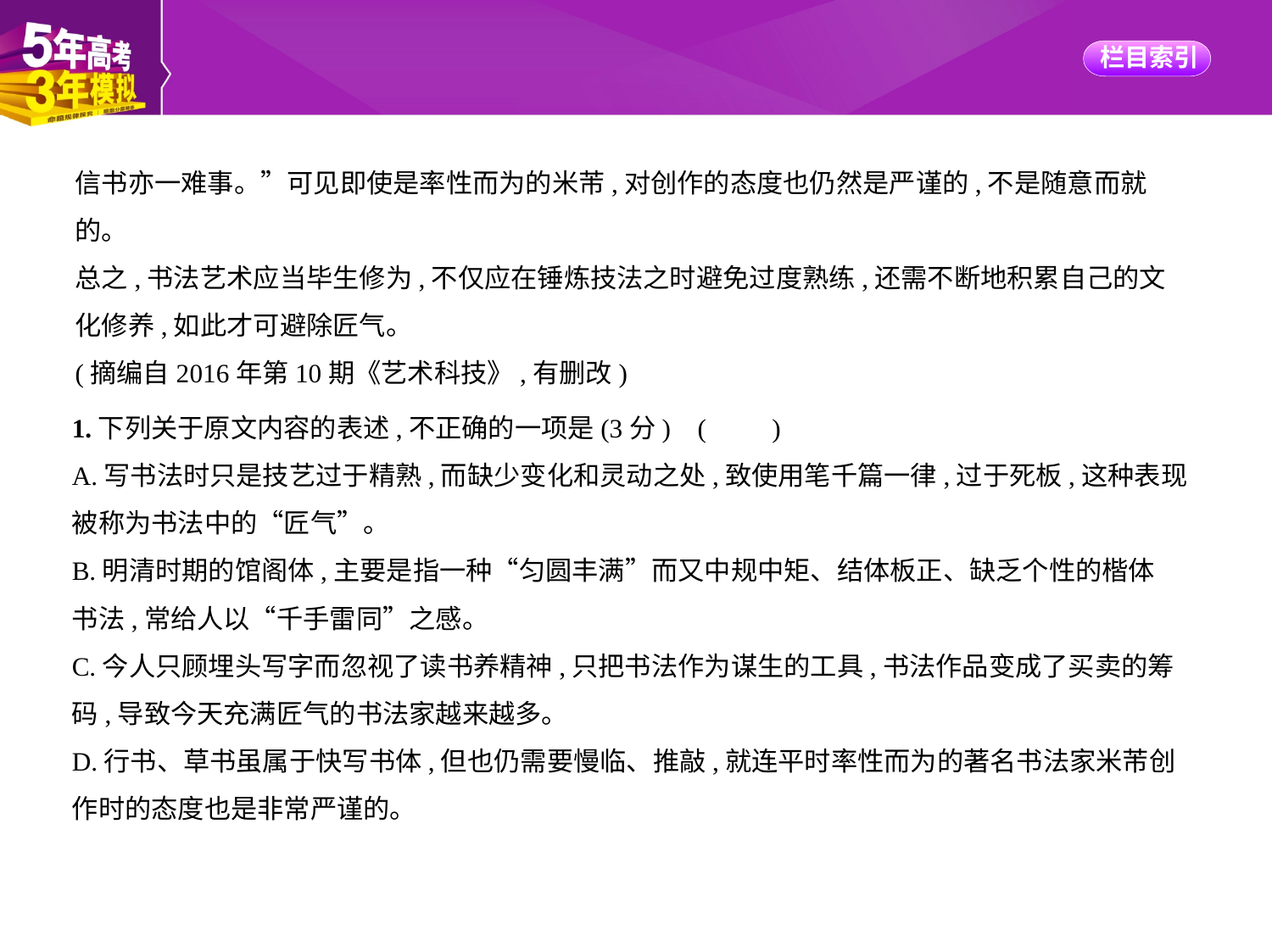

信书亦一难事。”可见即使是率性而为的米芾,对创作的态度也仍然是严谨的,不是随意而就
的。
总之,书法艺术应当毕生修为,不仅应在锤炼技法之时避免过度熟练,还需不断地积累自己的文
化修养,如此才可避除匠气。
(摘编自2016年第10期《艺术科技》,有删改)
1.下列关于原文内容的表述,不正确的一项是(3分) (　　)
A.写书法时只是技艺过于精熟,而缺少变化和灵动之处,致使用笔千篇一律,过于死板,这种表现
被称为书法中的“匠气”。
B.明清时期的馆阁体,主要是指一种“匀圆丰满”而又中规中矩、结体板正、缺乏个性的楷体
书法,常给人以“千手雷同”之感。
C.今人只顾埋头写字而忽视了读书养精神,只把书法作为谋生的工具,书法作品变成了买卖的筹
码,导致今天充满匠气的书法家越来越多。
D.行书、草书虽属于快写书体,但也仍需要慢临、推敲,就连平时率性而为的著名书法家米芾创
作时的态度也是非常严谨的。